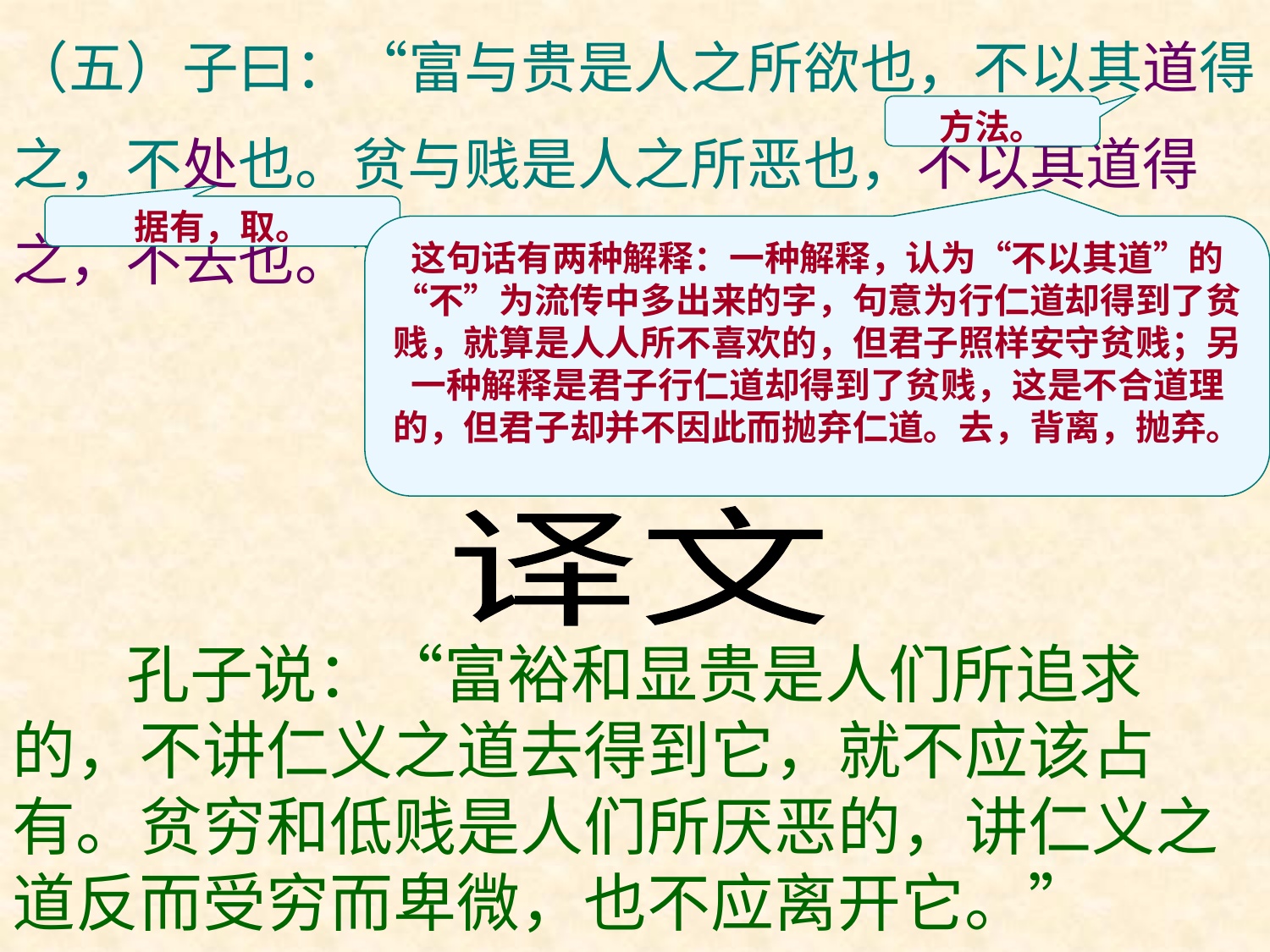

（五）子曰：“富与贵是人之所欲也，不以其道得
之，不处也。贫与贱是人之所恶也，不以其道得
之，不去也。”
方法。
据有，取。
这句话有两种解释：一种解释，认为“不以其道”的“不”为流传中多出来的字，句意为行仁道却得到了贫贱，就算是人人所不喜欢的，但君子照样安守贫贱；另一种解释是君子行仁道却得到了贫贱，这是不合道理的，但君子却并不因此而抛弃仁道。去，背离，抛弃。
译文

       孔子说：“富裕和显贵是人们所追求的，不讲仁义之道去得到它，就不应该占有。贫穷和低贱是人们所厌恶的，讲仁义之道反而受穷而卑微，也不应离开它。”